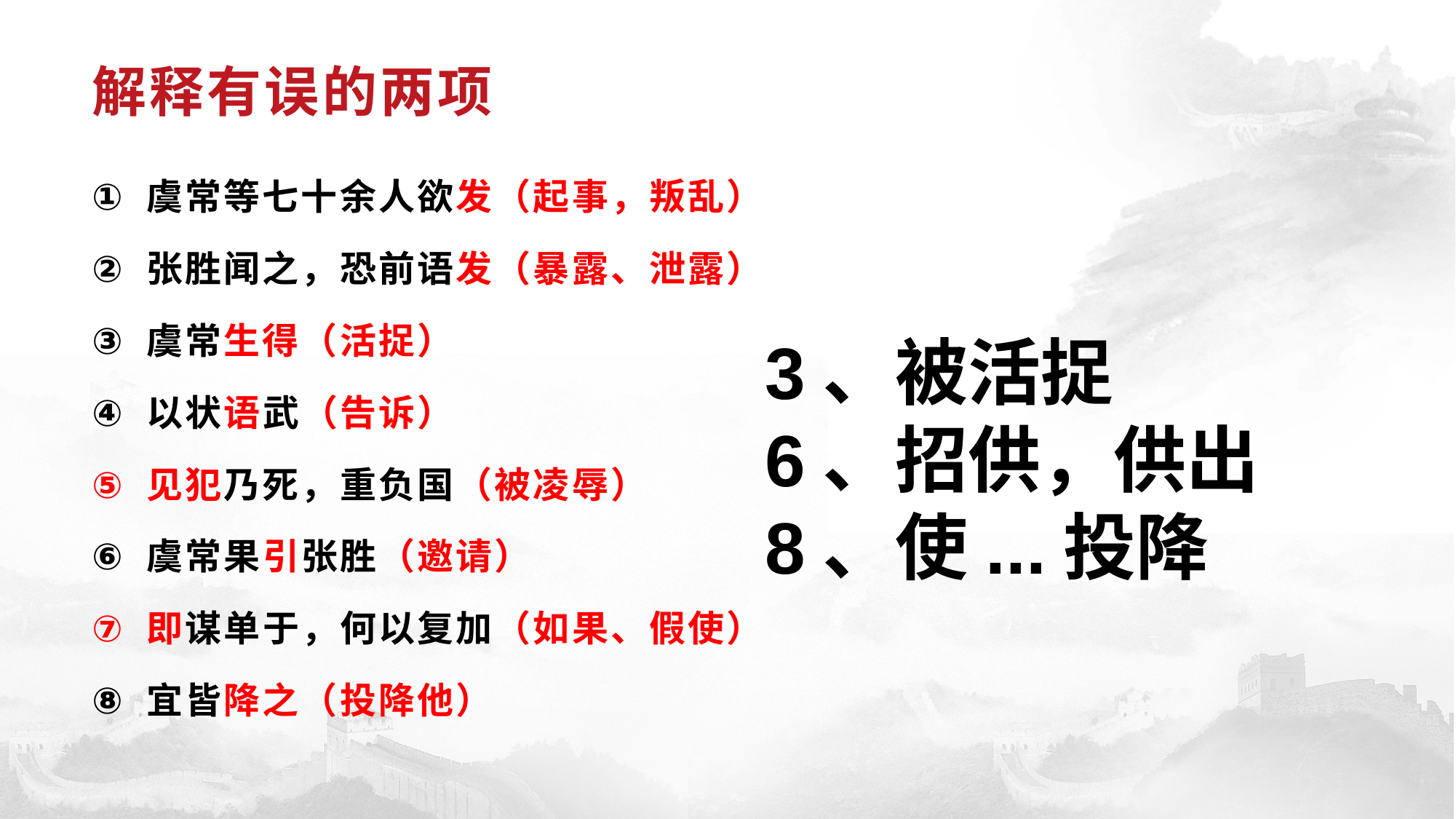

# 解释有误的两项
虞常等七十余人欲发（起事，叛乱）
张胜闻之，恐前语发（暴露、泄露）
虞常生得（活捉）
以状语武（告诉）
见犯乃死，重负国（被凌辱）
虞常果引张胜（邀请）
即谋单于，何以复加（如果、假使）
宜皆降之（投降他）
3、被活捉
6、招供，供出
8、使...投降